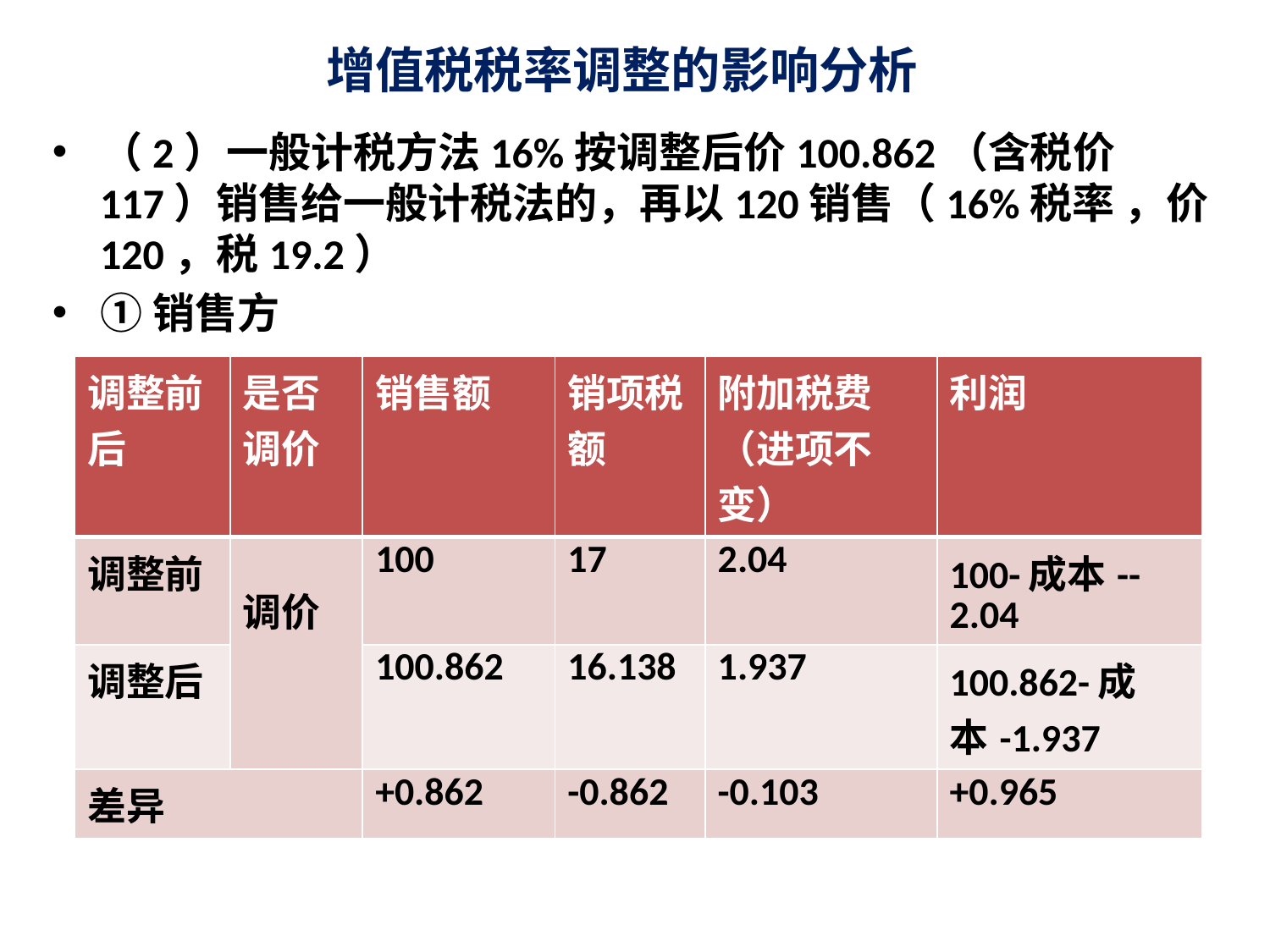

# 增值税税率调整的影响分析
（2）一般计税方法16%按调整后价100.862（含税价117）销售给一般计税法的，再以120销售（16%税率 ，价120，税19.2）
①销售方

| 调整前后 | 是否调价 | 销售额 | 销项税额 | 附加税费（进项不变） | 利润 |
| --- | --- | --- | --- | --- | --- |
| 调整前 | 调价 | 100 | 17 | 2.04 | 100-成本--2.04 |
| 调整后 |  | 100.862 | 16.138 | 1.937 | 100.862-成本-1.937 |
| 差异 |  | +0.862 | -0.862 | -0.103 | +0.965 |